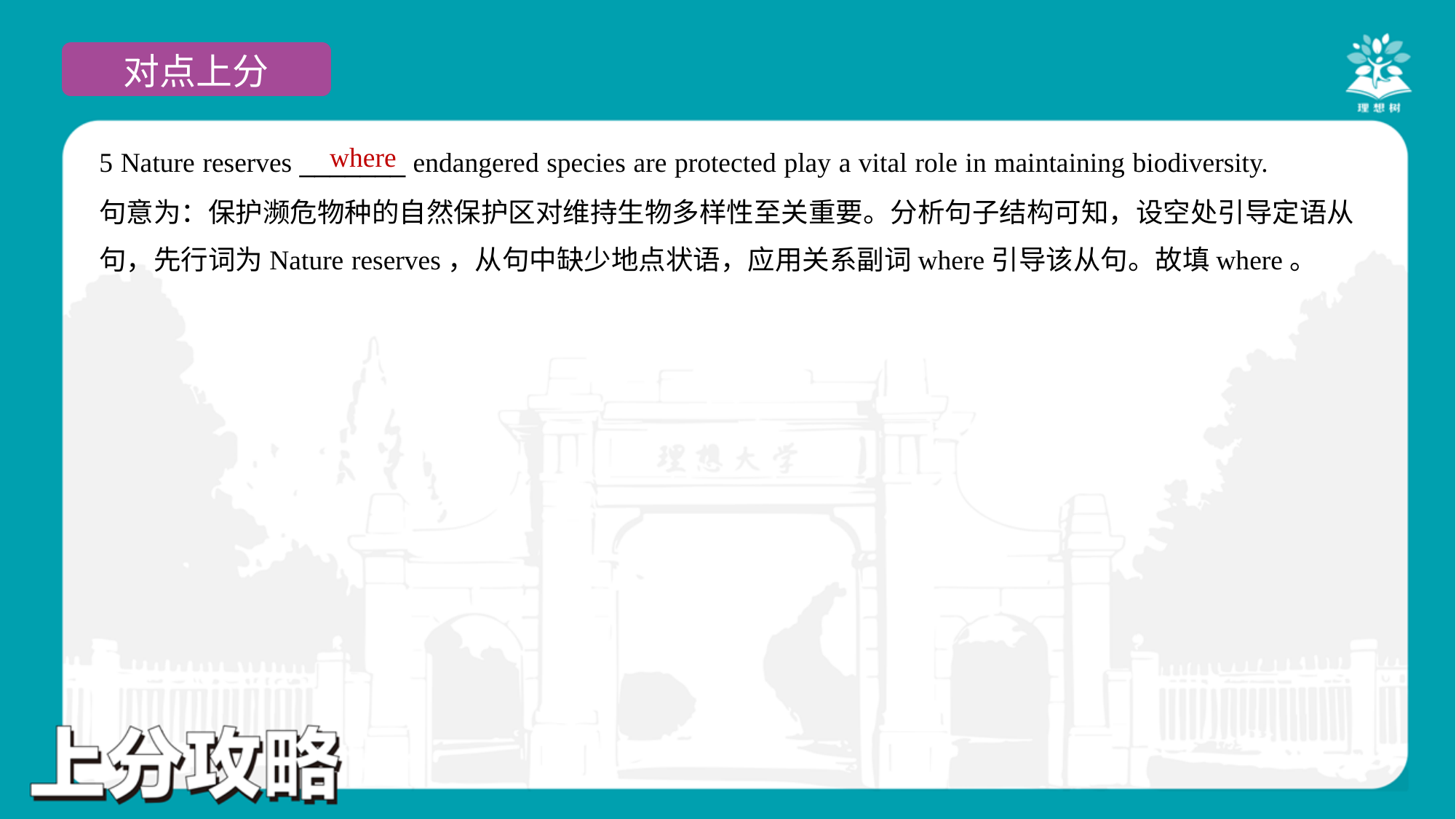

where
5 Nature reserves _______ endangered species are protected play a vital role in maintaining biodiversity.
句意为：保护濒危物种的自然保护区对维持生物多样性至关重要。分析句子结构可知，设空处引导定语从
句，先行词为Nature reserves，从句中缺少地点状语，应用关系副词where引导该从句。故填where。